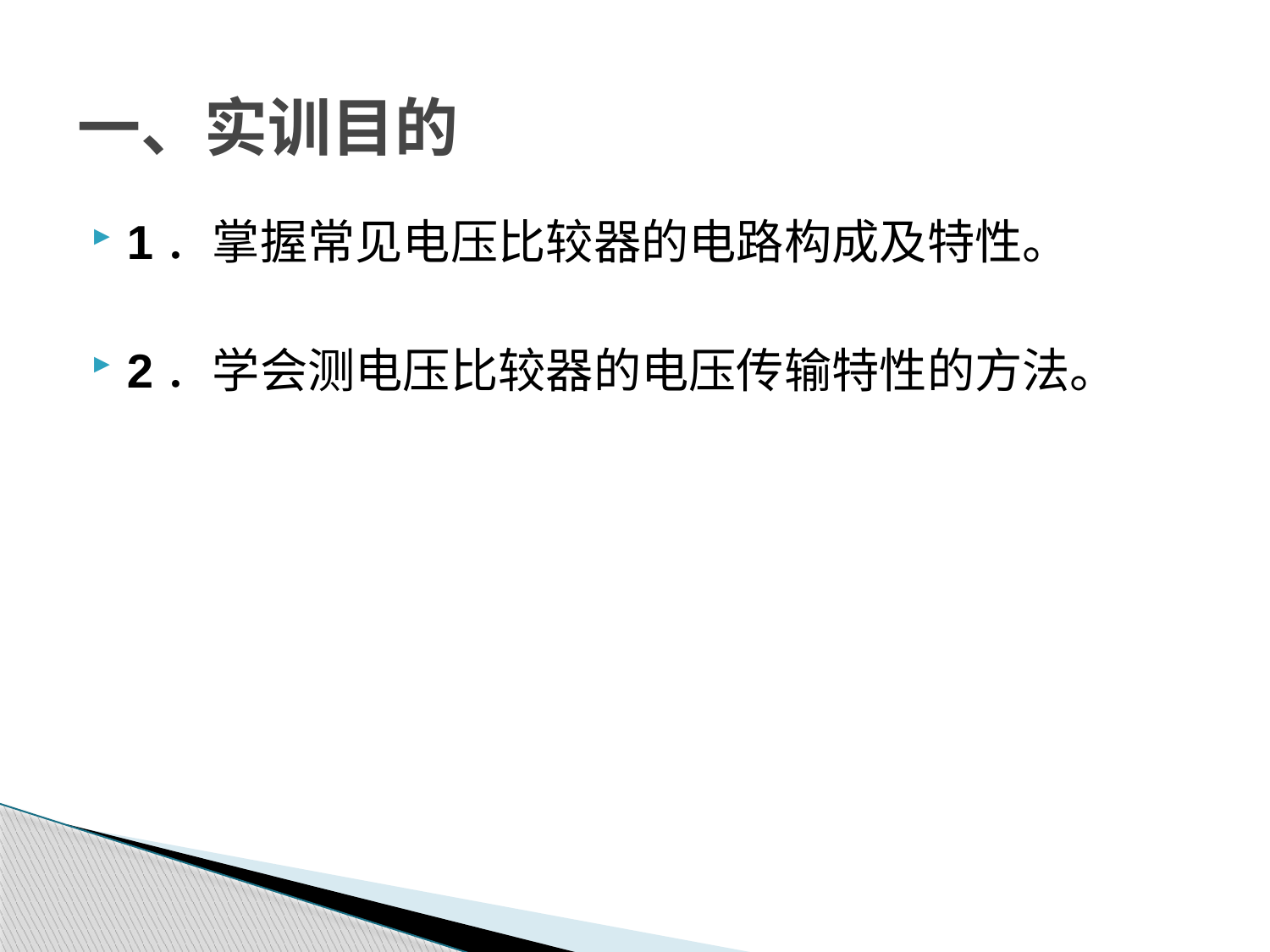

# 一、实训目的
1．掌握常见电压比较器的电路构成及特性。

2．学会测电压比较器的电压传输特性的方法。